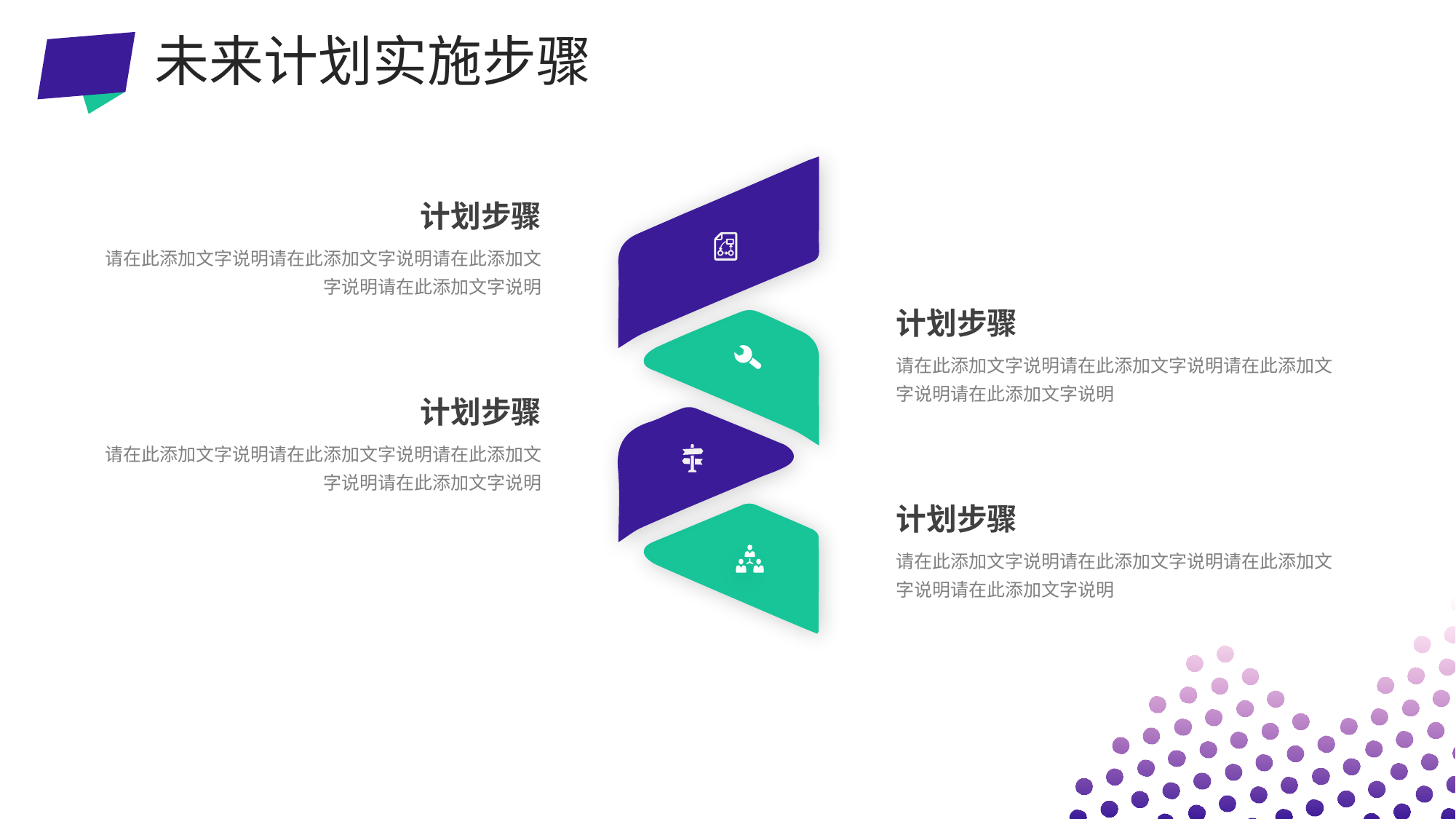

未来计划实施步骤

计划步骤
请在此添加文字说明请在此添加文字说明请在此添加文字说明请在此添加文字说明

计划步骤
请在此添加文字说明请在此添加文字说明请在此添加文字说明请在此添加文字说明

计划步骤
请在此添加文字说明请在此添加文字说明请在此添加文字说明请在此添加文字说明

计划步骤
请在此添加文字说明请在此添加文字说明请在此添加文字说明请在此添加文字说明